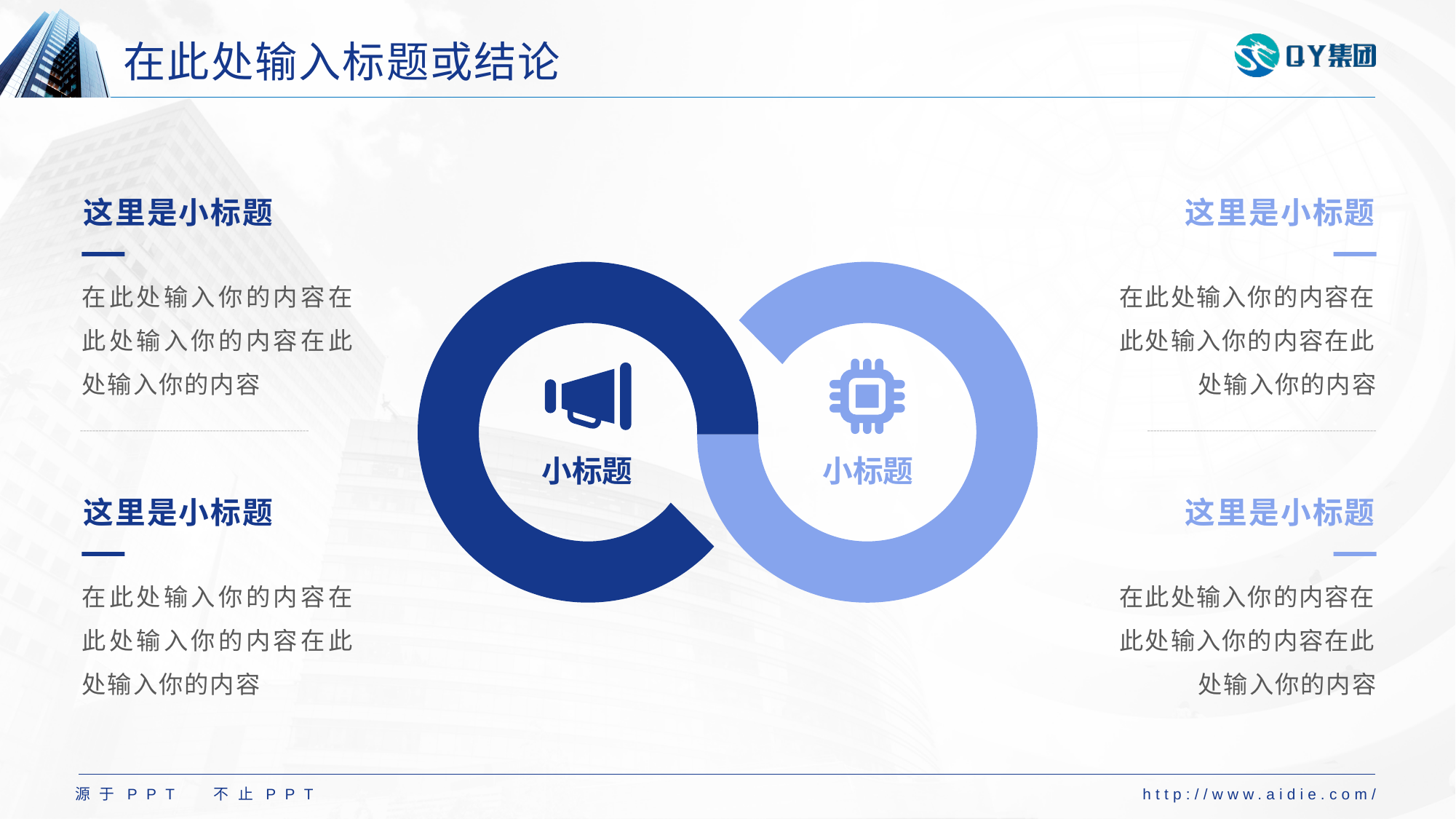

# 在此处输入标题或结论
这里是小标题

在此处输入你的内容在此处输入你的内容在此处输入你的内容
这里是小标题

在此处输入你的内容在此处输入你的内容在此处输入你的内容

小标题
小标题
这里是小标题

在此处输入你的内容在此处输入你的内容在此处输入你的内容
这里是小标题

在此处输入你的内容在此处输入你的内容在此处输入你的内容